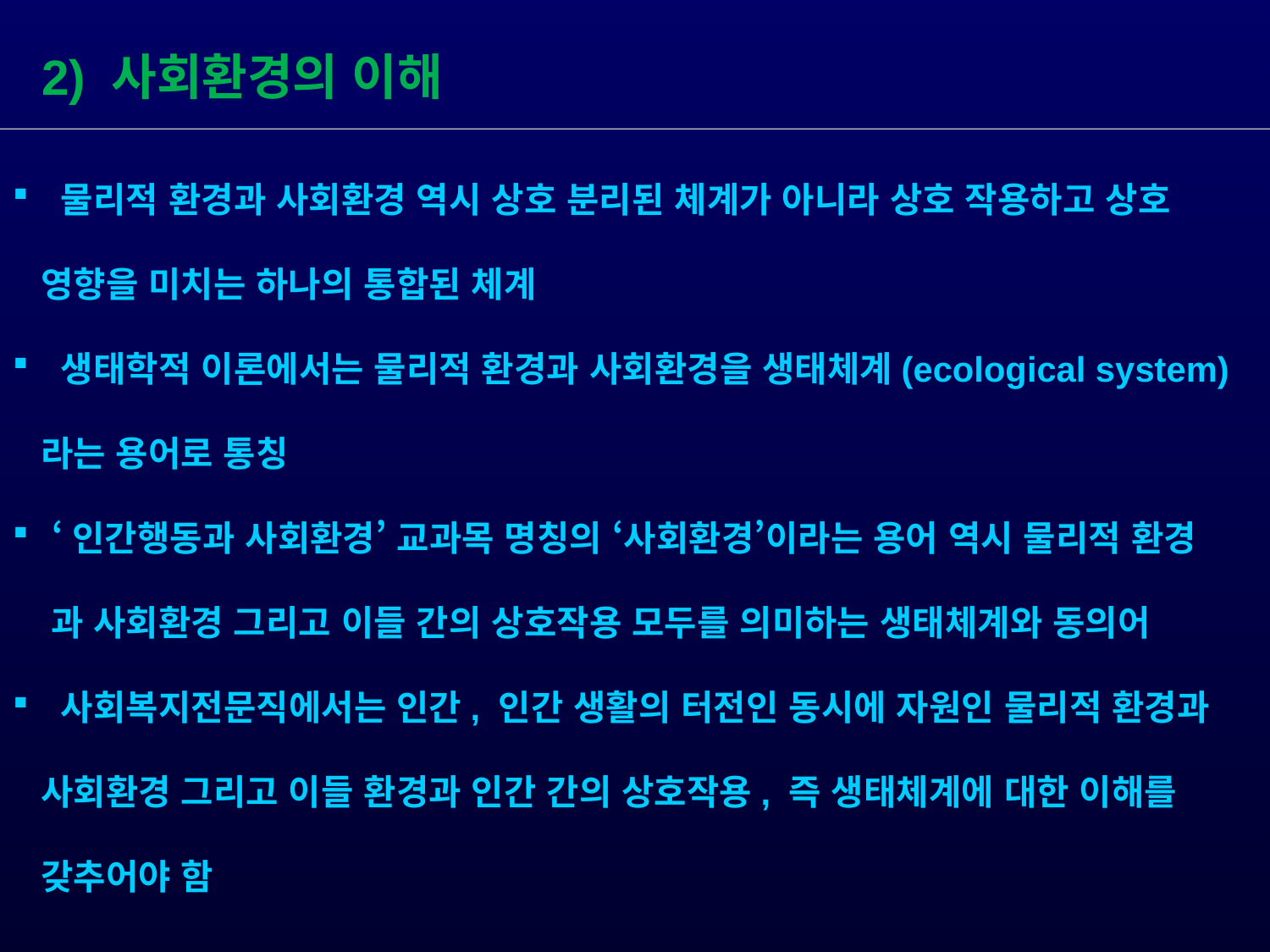

2) 사회환경의 이해
 물리적 환경과 사회환경 역시 상호 분리된 체계가 아니라 상호 작용하고 상호
  영향을 미치는 하나의 통합된 체계
 생태학적 이론에서는 물리적 환경과 사회환경을 생태체계(ecological system)
  라는 용어로 통칭
 ‘인간행동과 사회환경’ 교과목 명칭의 ‘사회환경’이라는 용어 역시 물리적 환경
   과 사회환경 그리고 이들 간의 상호작용 모두를 의미하는 생태체계와 동의어
 사회복지전문직에서는 인간, 인간 생활의 터전인 동시에 자원인 물리적 환경과
  사회환경 그리고 이들 환경과 인간 간의 상호작용, 즉 생태체계에 대한 이해를
  갖추어야 함